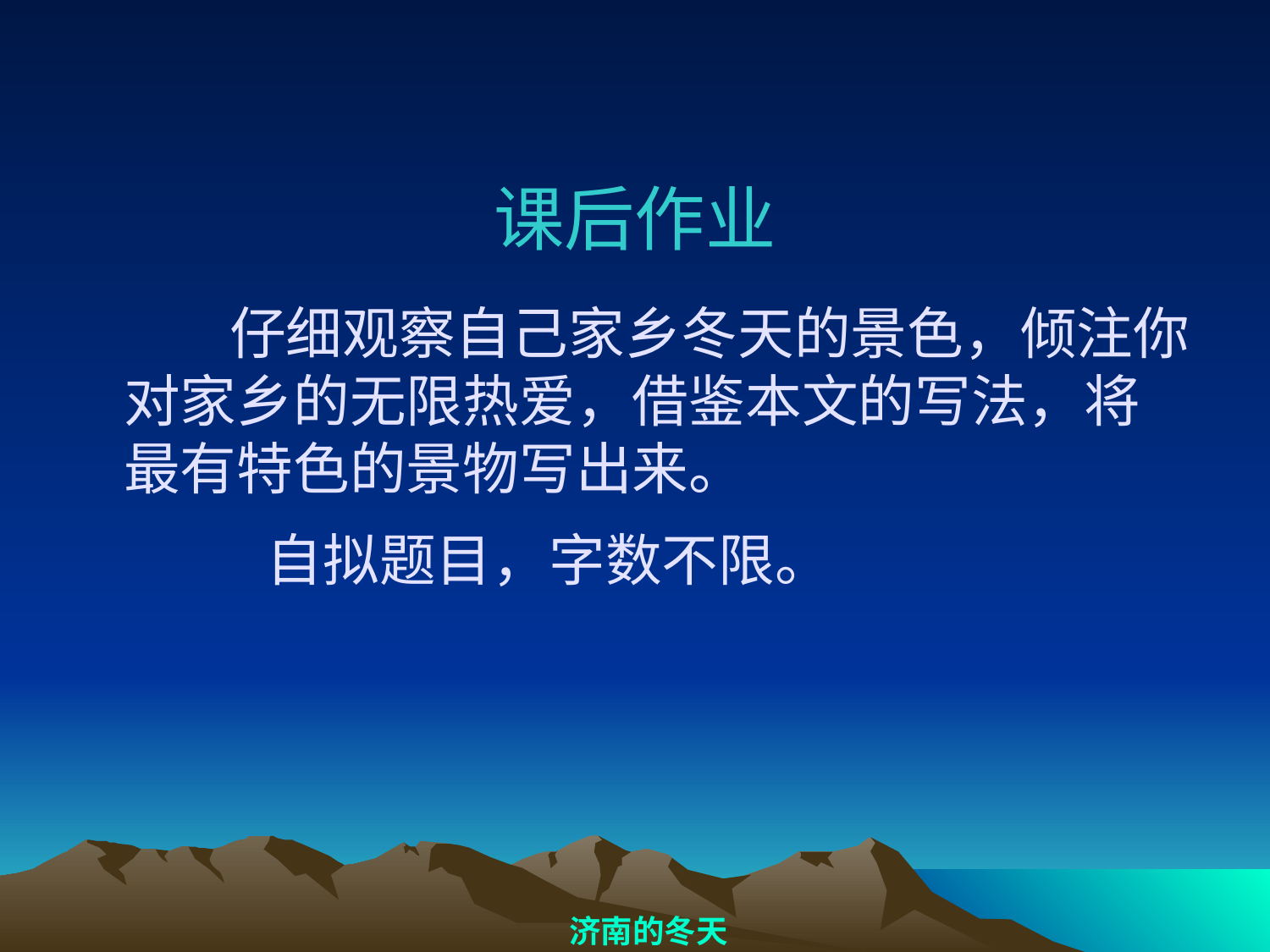

# 课后作业
           仔细观察自己家乡冬天的景色，倾注你对家乡的无限热爱，借鉴本文的写法，将最有特色的景物写出来。
自拟题目，字数不限。